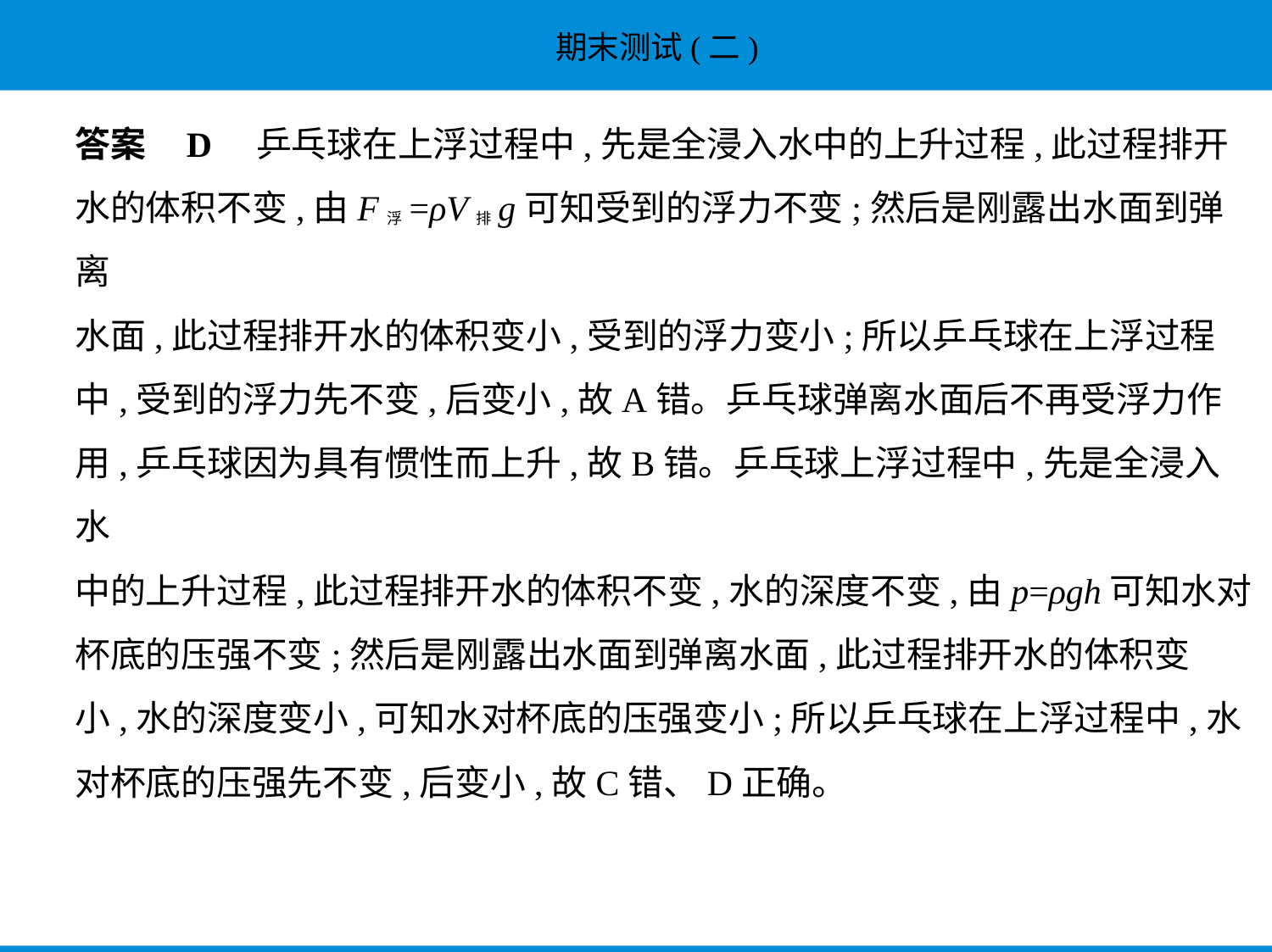

答案    D　乒乓球在上浮过程中,先是全浸入水中的上升过程,此过程排开
水的体积不变,由F浮=ρV排g可知受到的浮力不变;然后是刚露出水面到弹离
水面,此过程排开水的体积变小,受到的浮力变小;所以乒乓球在上浮过程
中,受到的浮力先不变,后变小,故A错。乒乓球弹离水面后不再受浮力作
用,乒乓球因为具有惯性而上升,故B错。乒乓球上浮过程中,先是全浸入水
中的上升过程,此过程排开水的体积不变,水的深度不变,由p=ρgh可知水对
杯底的压强不变;然后是刚露出水面到弹离水面,此过程排开水的体积变
小,水的深度变小,可知水对杯底的压强变小;所以乒乓球在上浮过程中,水
对杯底的压强先不变,后变小,故C错、D正确。